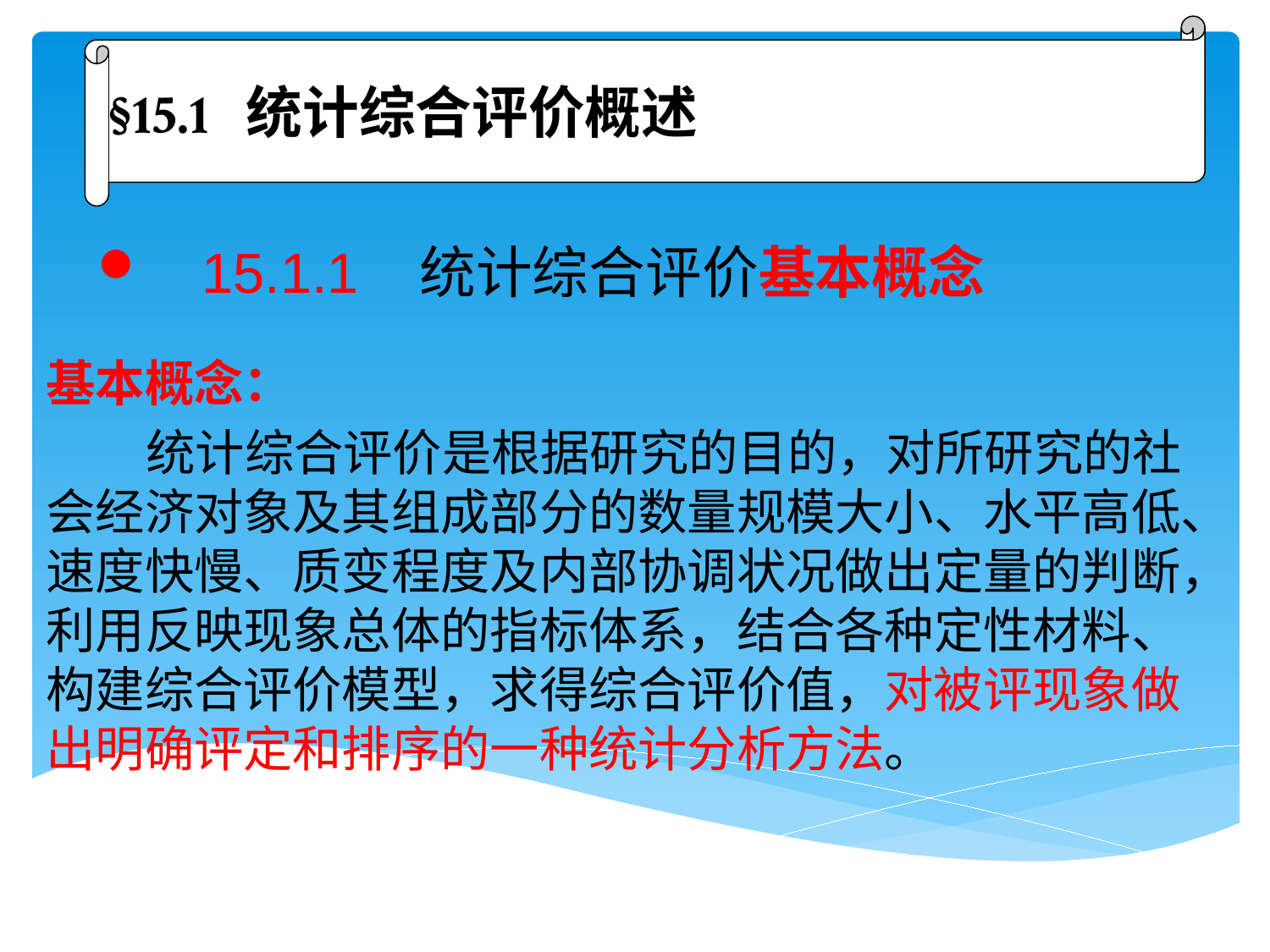

§15.1  统计综合评价概述
   15.1.1   统计综合评价基本概念
基本概念：
        统计综合评价是根据研究的目的，对所研究的社会经济对象及其组成部分的数量规模大小、水平高低、速度快慢、质变程度及内部协调状况做出定量的判断，利用反映现象总体的指标体系，结合各种定性材料、构建综合评价模型，求得综合评价值，对被评现象做出明确评定和排序的一种统计分析方法。